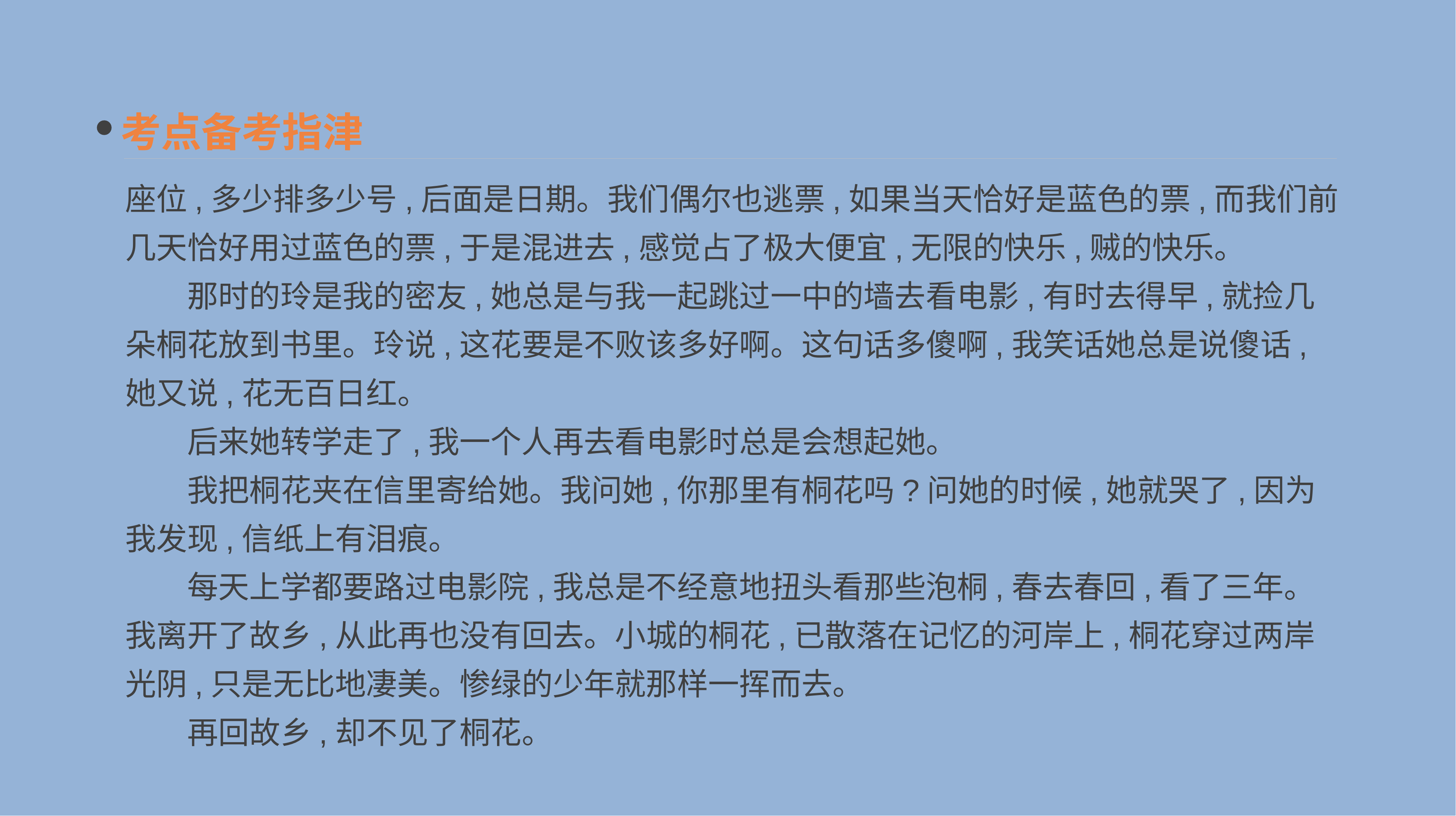

考点备考指津

座位,多少排多少号,后面是日期。我们偶尔也逃票,如果当天恰好是蓝色的票,而我们前几天恰好用过蓝色的票,于是混进去,感觉占了极大便宜,无限的快乐,贼的快乐。
　　那时的玲是我的密友,她总是与我一起跳过一中的墙去看电影,有时去得早,就捡几朵桐花放到书里。玲说,这花要是不败该多好啊。这句话多傻啊,我笑话她总是说傻话,她又说,花无百日红。
　　后来她转学走了,我一个人再去看电影时总是会想起她。
　　我把桐花夹在信里寄给她。我问她,你那里有桐花吗?问她的时候,她就哭了,因为我发现,信纸上有泪痕。
　　每天上学都要路过电影院,我总是不经意地扭头看那些泡桐,春去春回,看了三年。我离开了故乡,从此再也没有回去。小城的桐花,已散落在记忆的河岸上,桐花穿过两岸光阴,只是无比地凄美。惨绿的少年就那样一挥而去。
　　再回故乡,却不见了桐花。